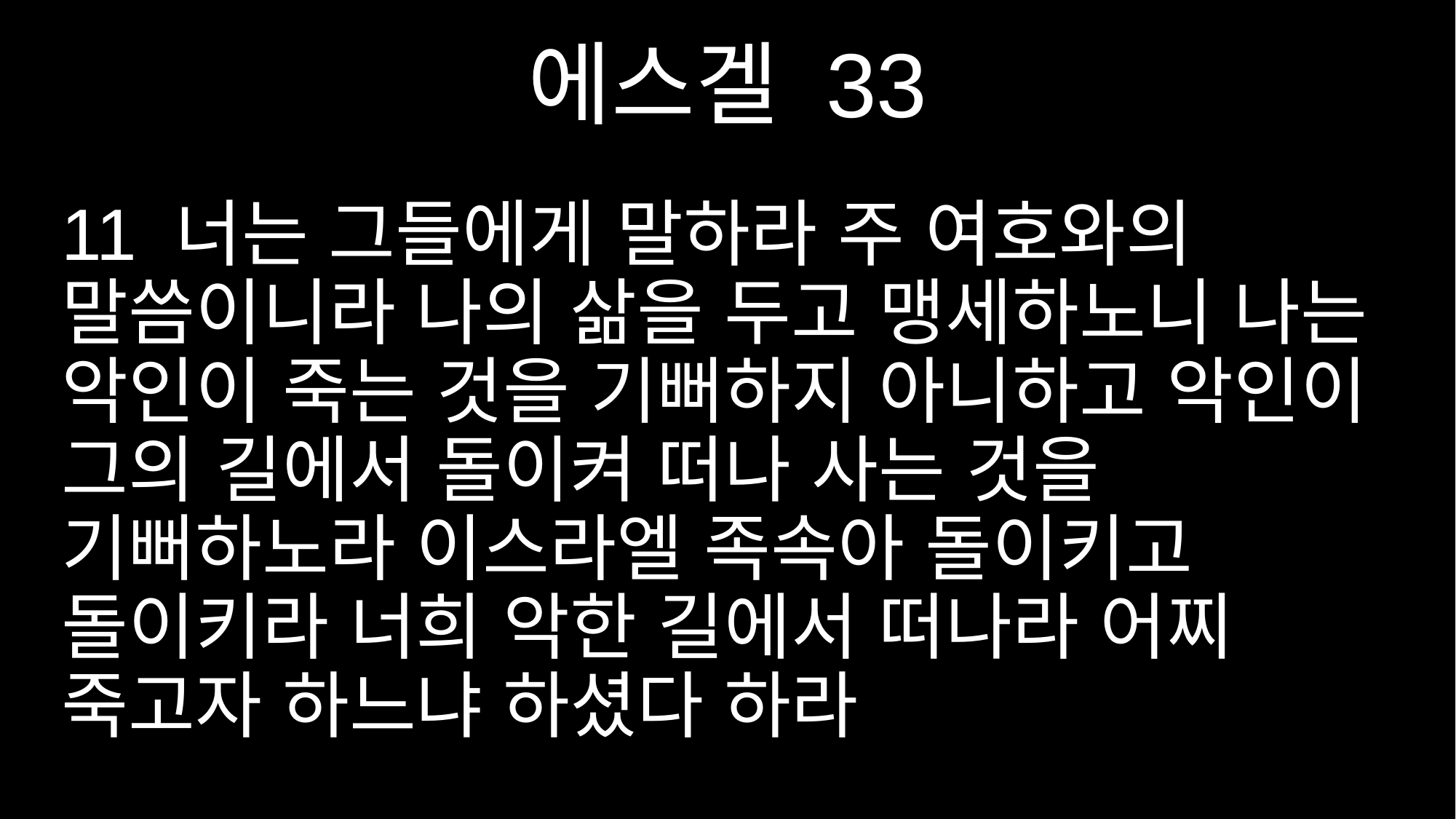

에스겔 33
11 너는 그들에게 말하라 주 여호와의 말씀이니라 나의 삶을 두고 맹세하노니 나는 악인이 죽는 것을 기뻐하지 아니하고 악인이 그의 길에서 돌이켜 떠나 사는 것을 기뻐하노라 이스라엘 족속아 돌이키고 돌이키라 너희 악한 길에서 떠나라 어찌 죽고자 하느냐 하셨다 하라